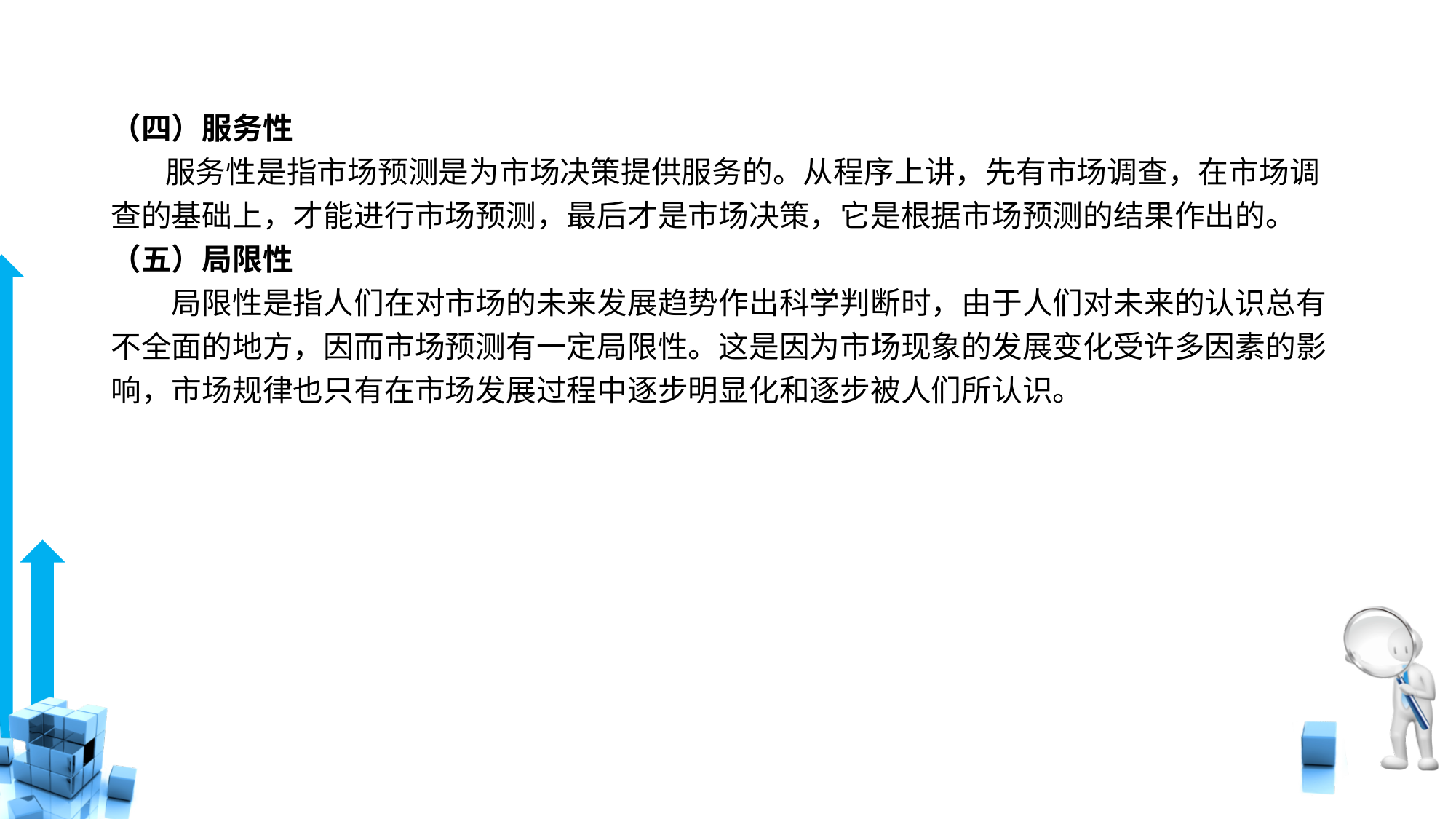

# （四）服务性
       服务性是指市场预测是为市场决策提供服务的。从程序上讲，先有市场调查，在市场调查的基础上，才能进行市场预测，最后才是市场决策，它是根据市场预测的结果作出的。
（五）局限性
　　局限性是指人们在对市场的未来发展趋势作出科学判断时，由于人们对未来的认识总有不全面的地方，因而市场预测有一定局限性。这是因为市场现象的发展变化受许多因素的影响，市场规律也只有在市场发展过程中逐步明显化和逐步被人们所认识。